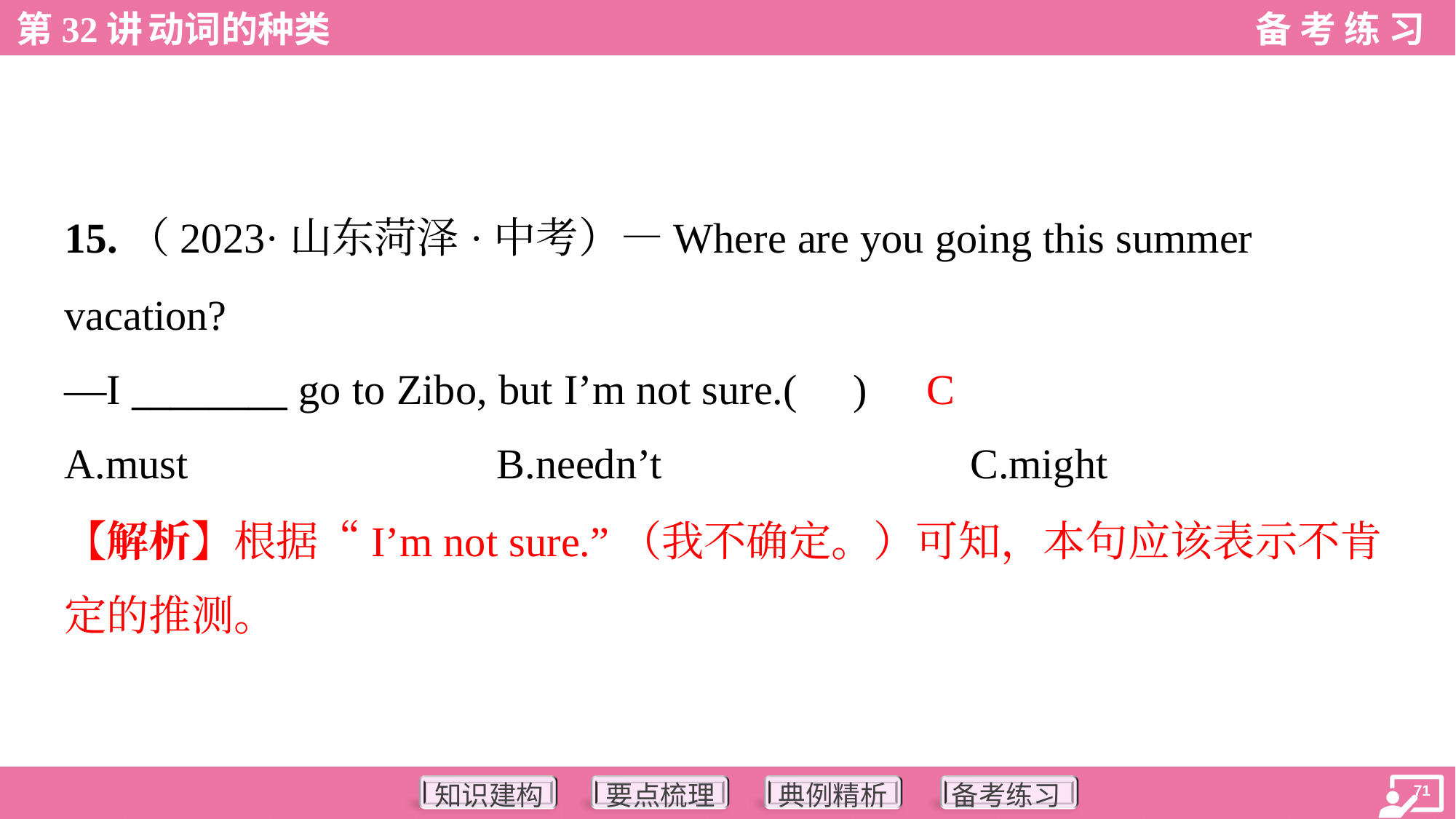

15.（2023·山东菏泽·中考）—Where are you going this summer
vacation?
—I ________ go to Zibo, but I’m not sure.(     )
C
A.must	B.needn’t	C.might
【解析】根据“I’m not sure.”（我不确定。）可知，本句应该表示不肯
定的推测。